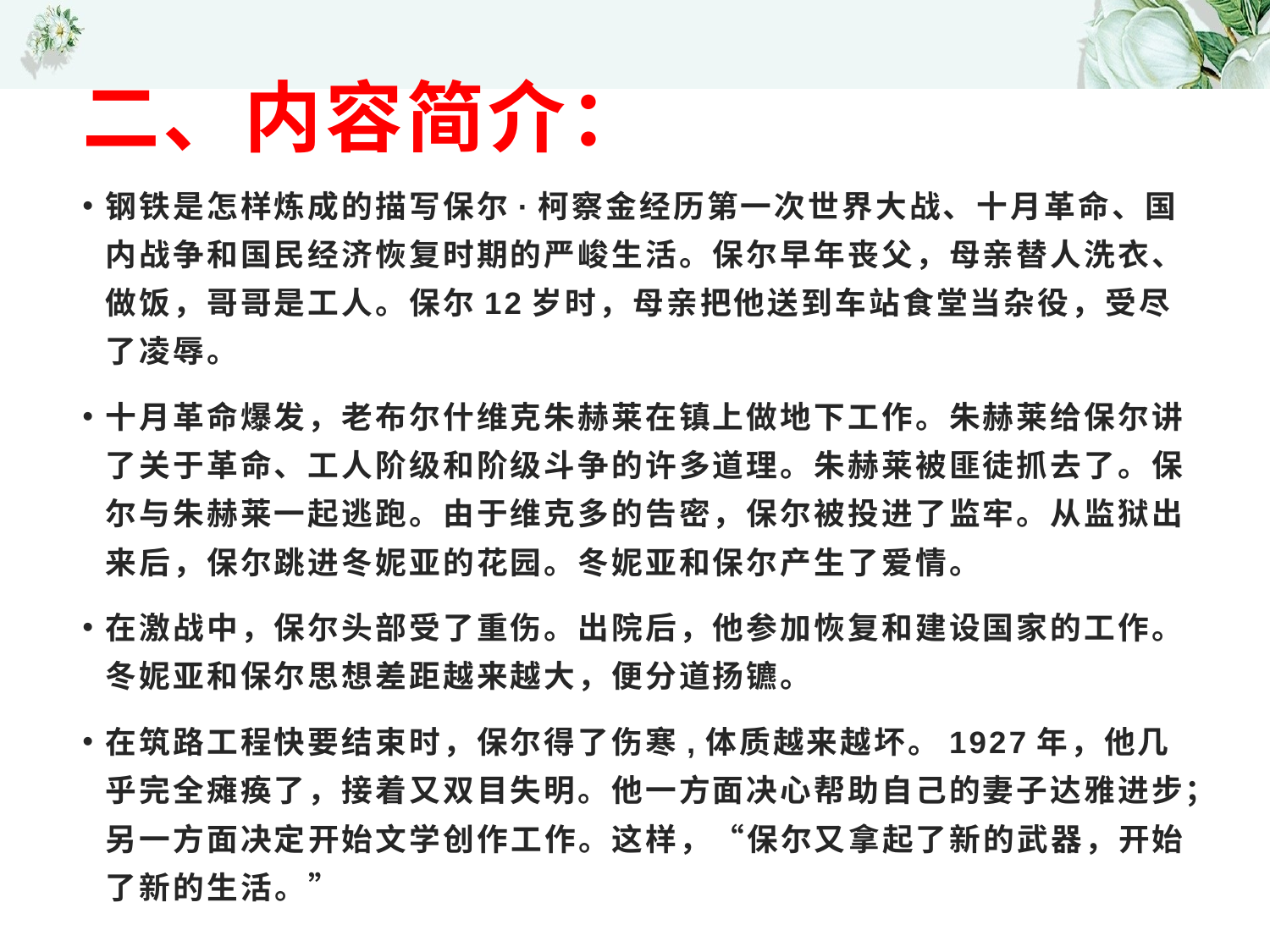

# 二、内容简介：
钢铁是怎样炼成的描写保尔·柯察金经历第一次世界大战、十月革命、国内战争和国民经济恢复时期的严峻生活。保尔早年丧父，母亲替人洗衣、做饭，哥哥是工人。保尔12岁时，母亲把他送到车站食堂当杂役，受尽了凌辱。
十月革命爆发，老布尔什维克朱赫莱在镇上做地下工作。朱赫莱给保尔讲了关于革命、工人阶级和阶级斗争的许多道理。朱赫莱被匪徒抓去了。保尔与朱赫莱一起逃跑。由于维克多的告密，保尔被投进了监牢。从监狱出来后，保尔跳进冬妮亚的花园。冬妮亚和保尔产生了爱情。
在激战中，保尔头部受了重伤。出院后，他参加恢复和建设国家的工作。冬妮亚和保尔思想差距越来越大，便分道扬镳。
在筑路工程快要结束时，保尔得了伤寒,体质越来越坏。1927年，他几乎完全瘫痪了，接着又双目失明。他一方面决心帮助自己的妻子达雅进步；另一方面决定开始文学创作工作。这样，“保尔又拿起了新的武器，开始了新的生活。”